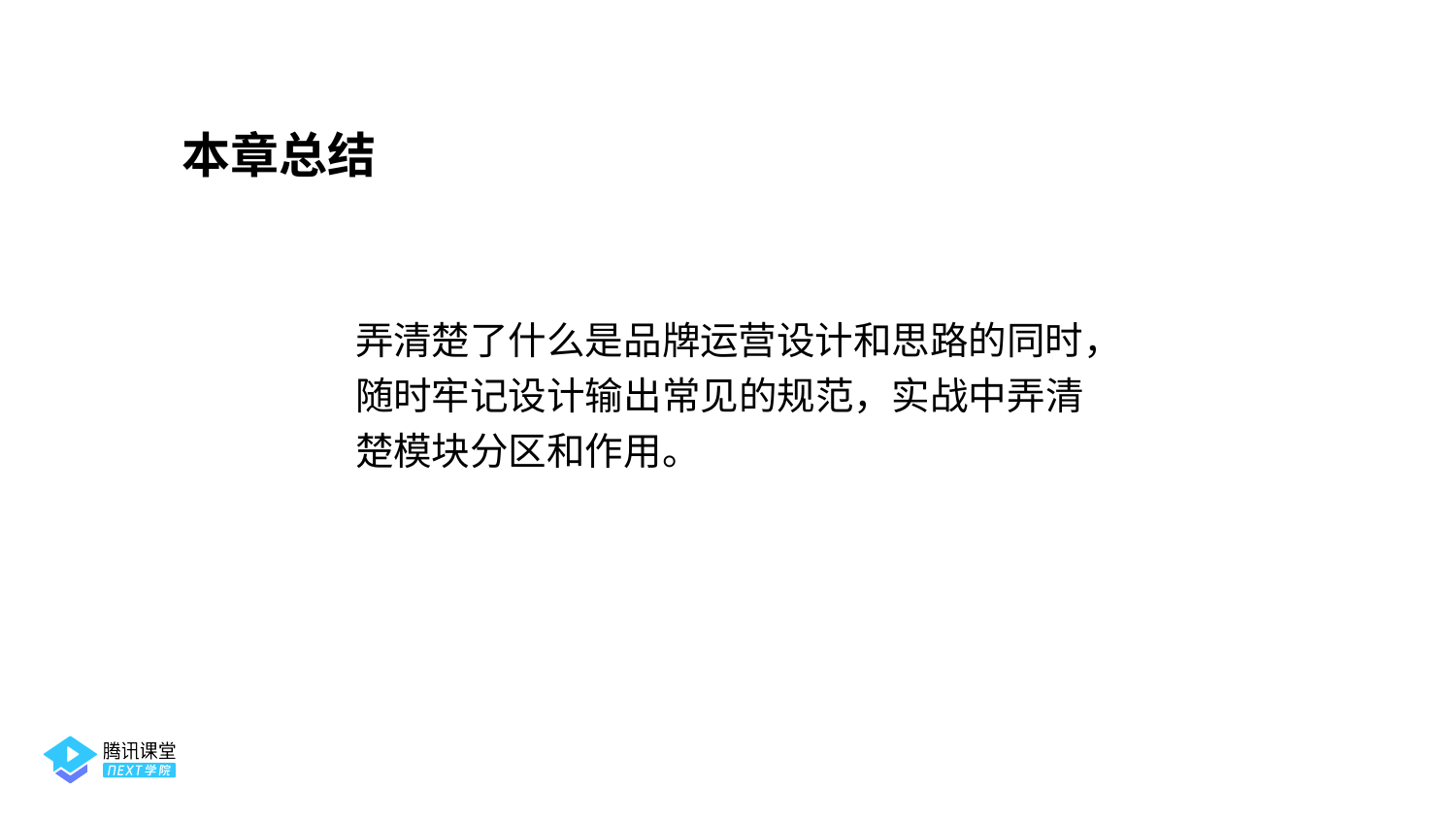

本章总结
弄清楚了什么是品牌运营设计和思路的同时，随时牢记设计输出常见的规范，实战中弄清楚模块分区和作用。